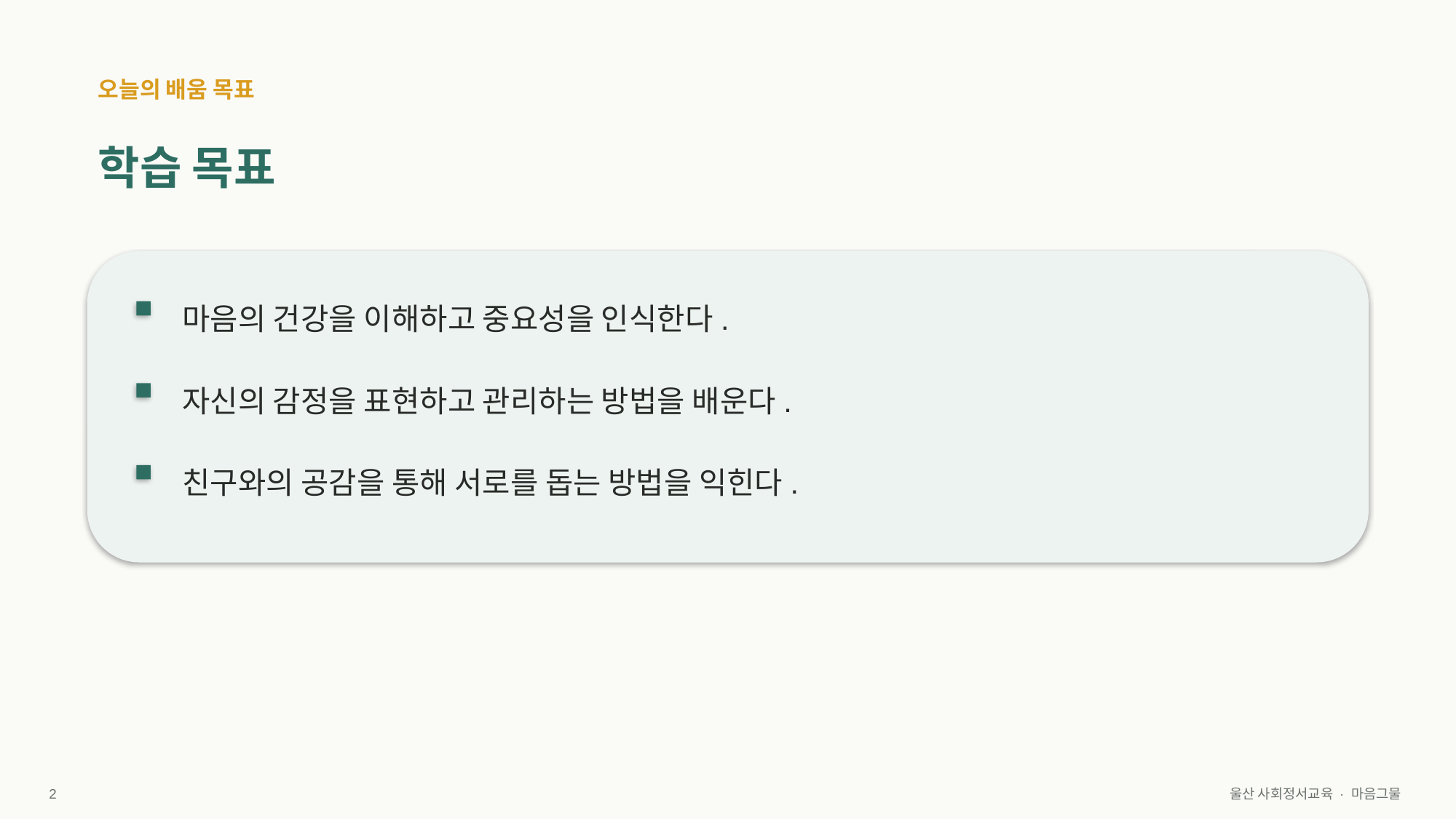

오늘의 배움 목표
학습 목표

마음의 건강을 이해하고 중요성을 인식한다.

자신의 감정을 표현하고 관리하는 방법을 배운다.

친구와의 공감을 통해 서로를 돕는 방법을 익힌다.

2
울산 사회정서교육 · 마음그물